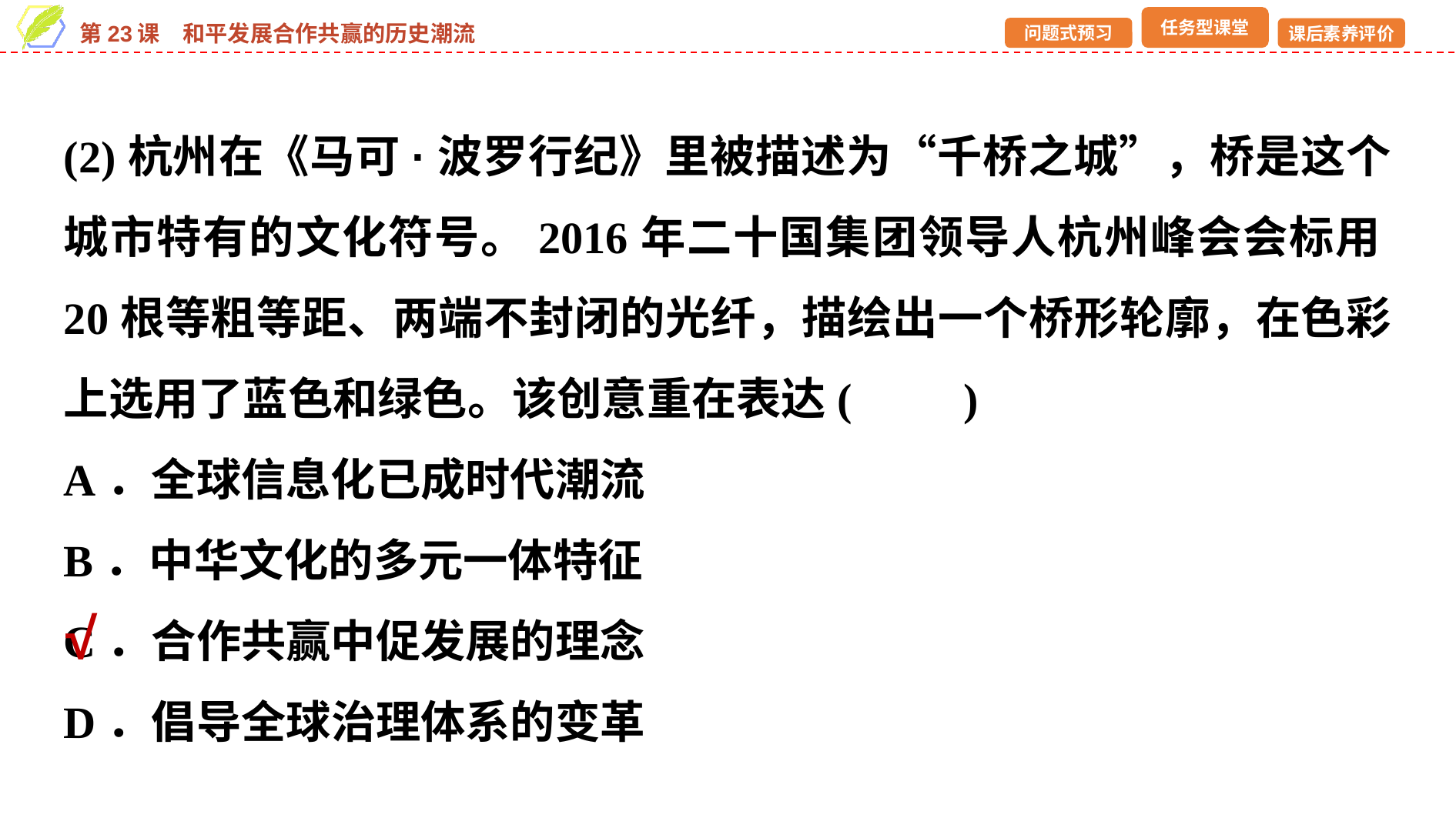

(2)杭州在《马可·波罗行纪》里被描述为“千桥之城”，桥是这个城市特有的文化符号。2016年二十国集团领导人杭州峰会会标用20根等粗等距、两端不封闭的光纤，描绘出一个桥形轮廓，在色彩上选用了蓝色和绿色。该创意重在表达(　　)
A．全球信息化已成时代潮流
B．中华文化的多元一体特征
C．合作共赢中促发展的理念
D．倡导全球治理体系的变革
√